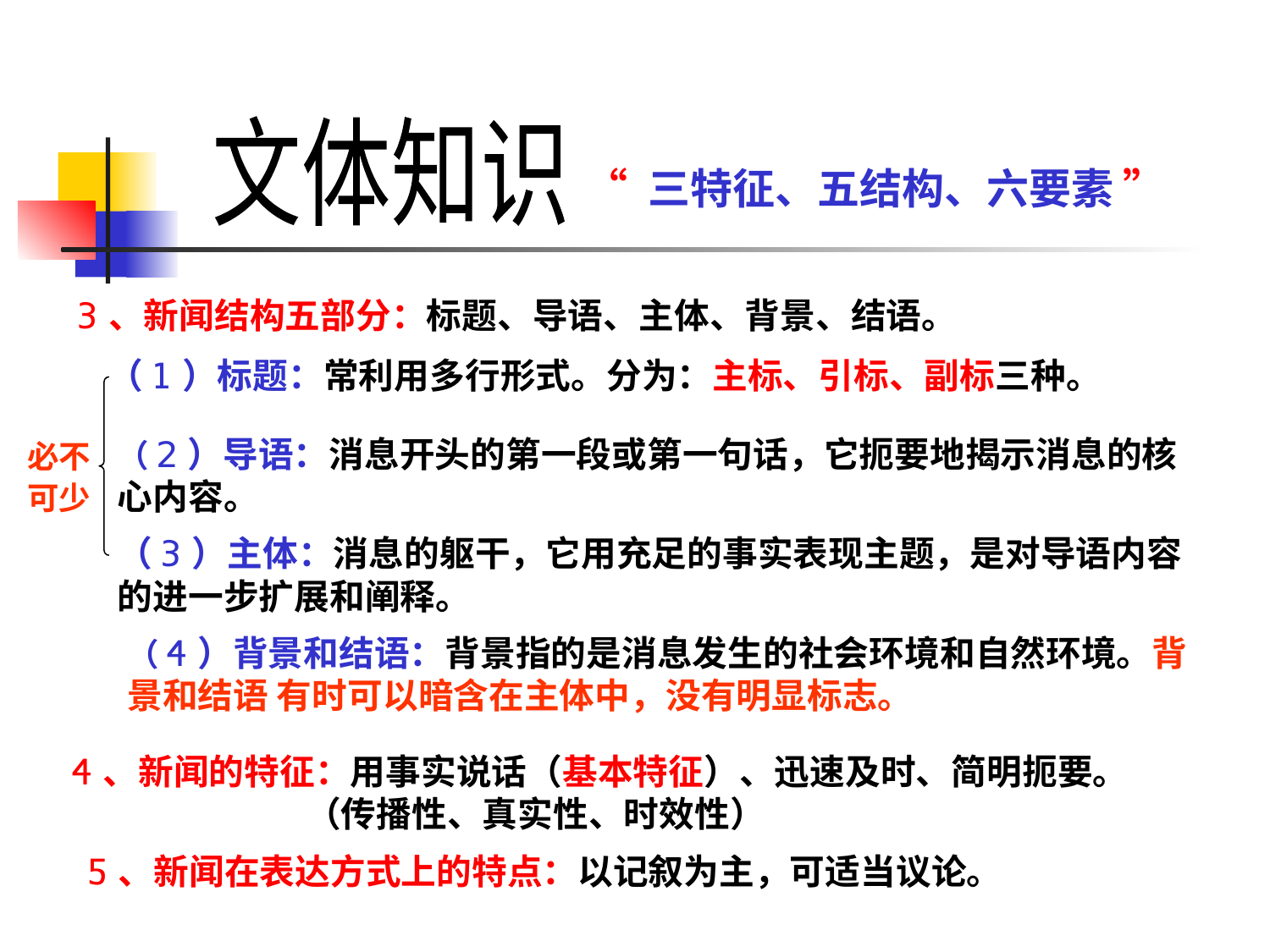

文体知识
“ 三特征、五结构、六要素 ”
3、新闻结构五部分：标题、导语、主体、背景、结语。
（1）标题：常利用多行形式。分为：主标、引标、副标三种。

（2）导语：消息开头的第一段或第一句话，它扼要地揭示消息的核心内容。
必不
可少
（3）主体：消息的躯干，它用充足的事实表现主题，是对导语内容的进一步扩展和阐释。
（4）背景和结语：背景指的是消息发生的社会环境和自然环境。背景和结语 有时可以暗含在主体中，没有明显标志。
4、新闻的特征：用事实说话（基本特征）、迅速及时、简明扼要。
                            （传播性、真实性、时效性）
5、新闻在表达方式上的特点：以记叙为主，可适当议论。